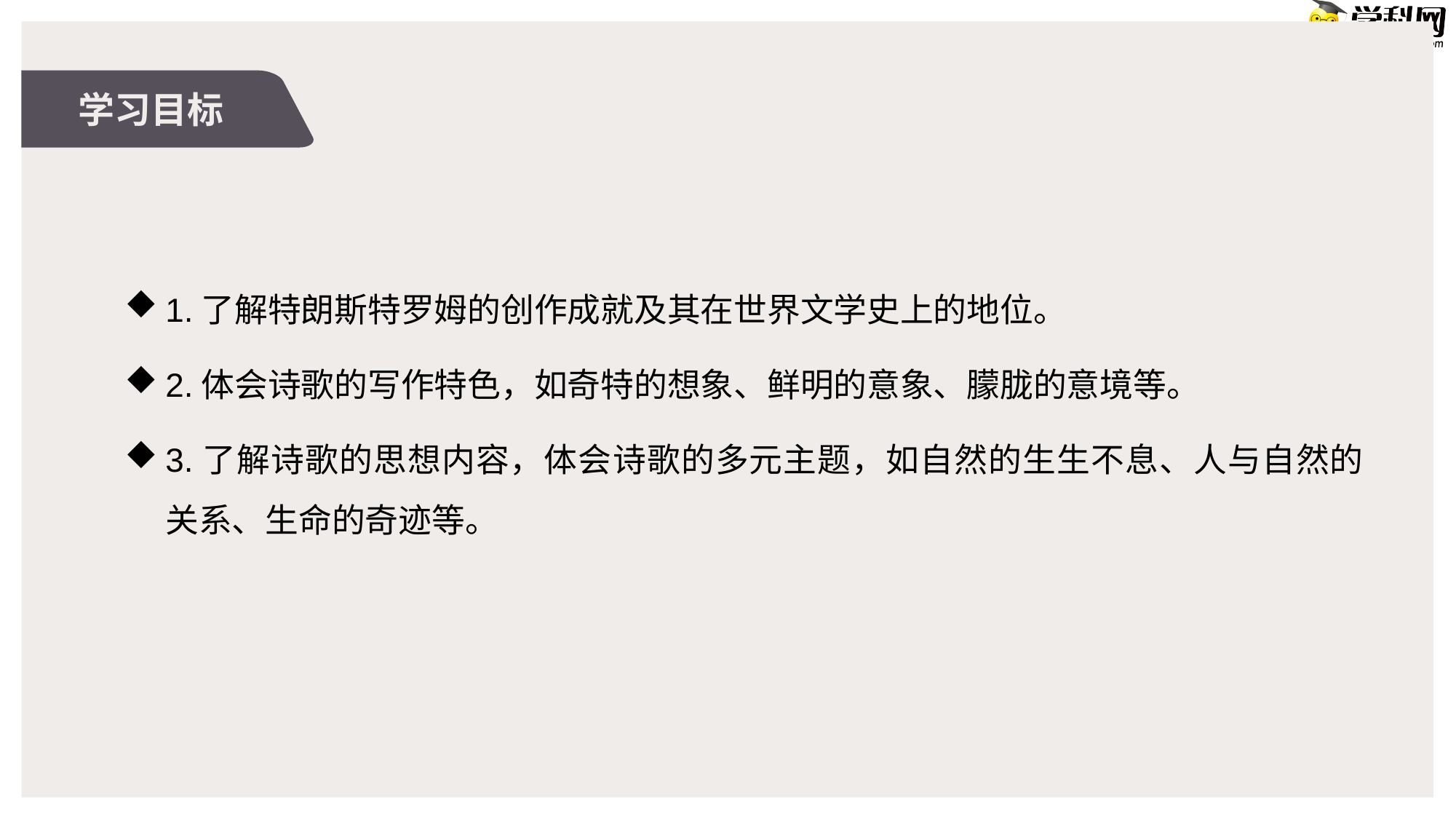

学习目标

1.了解特朗斯特罗姆的创作成就及其在世界文学史上的地位。
2.体会诗歌的写作特色，如奇特的想象、鲜明的意象、朦胧的意境等。
3.了解诗歌的思想内容，体会诗歌的多元主题，如自然的生生不息、人与自然的关系、生命的奇迹等。